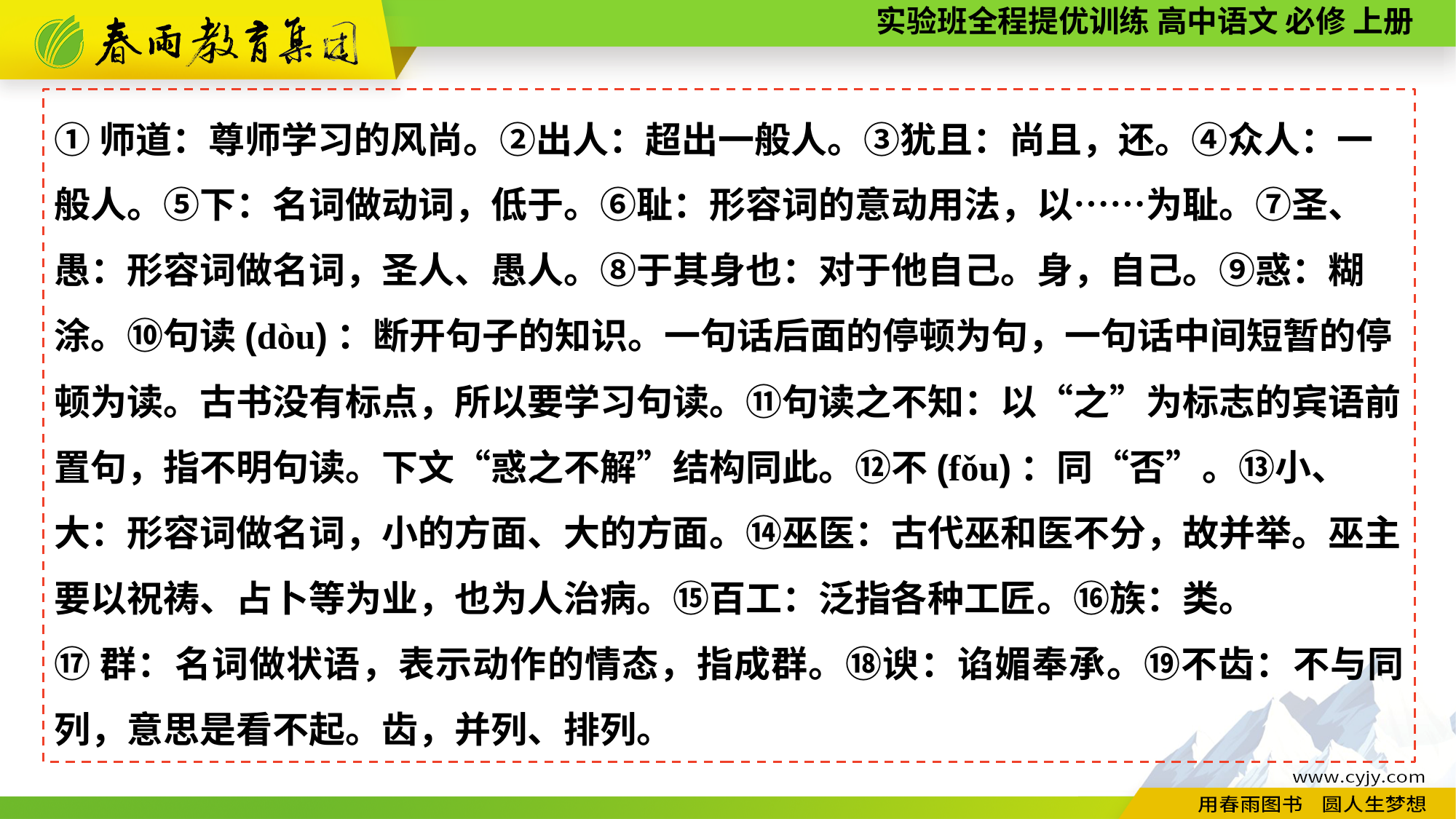

①师道：尊师学习的风尚。②出人：超出一般人。③犹且：尚且，还。④众人：一般人。⑤下：名词做动词，低于。⑥耻：形容词的意动用法，以……为耻。⑦圣、愚：形容词做名词，圣人、愚人。⑧于其身也：对于他自己。身，自己。⑨惑：糊涂。⑩句读(dòu)：断开句子的知识。一句话后面的停顿为句，一句话中间短暂的停顿为读。古书没有标点，所以要学习句读。⑪句读之不知：以“之”为标志的宾语前置句，指不明句读。下文“惑之不解”结构同此。⑫不(fǒu)：同“否”。⑬小、大：形容词做名词，小的方面、大的方面。⑭巫医：古代巫和医不分，故并举。巫主要以祝祷、占卜等为业，也为人治病。⑮百工：泛指各种工匠。⑯族：类。
⑰群：名词做状语，表示动作的情态，指成群。⑱谀：谄媚奉承。⑲不齿：不与同列，意思是看不起。齿，并列、排列。